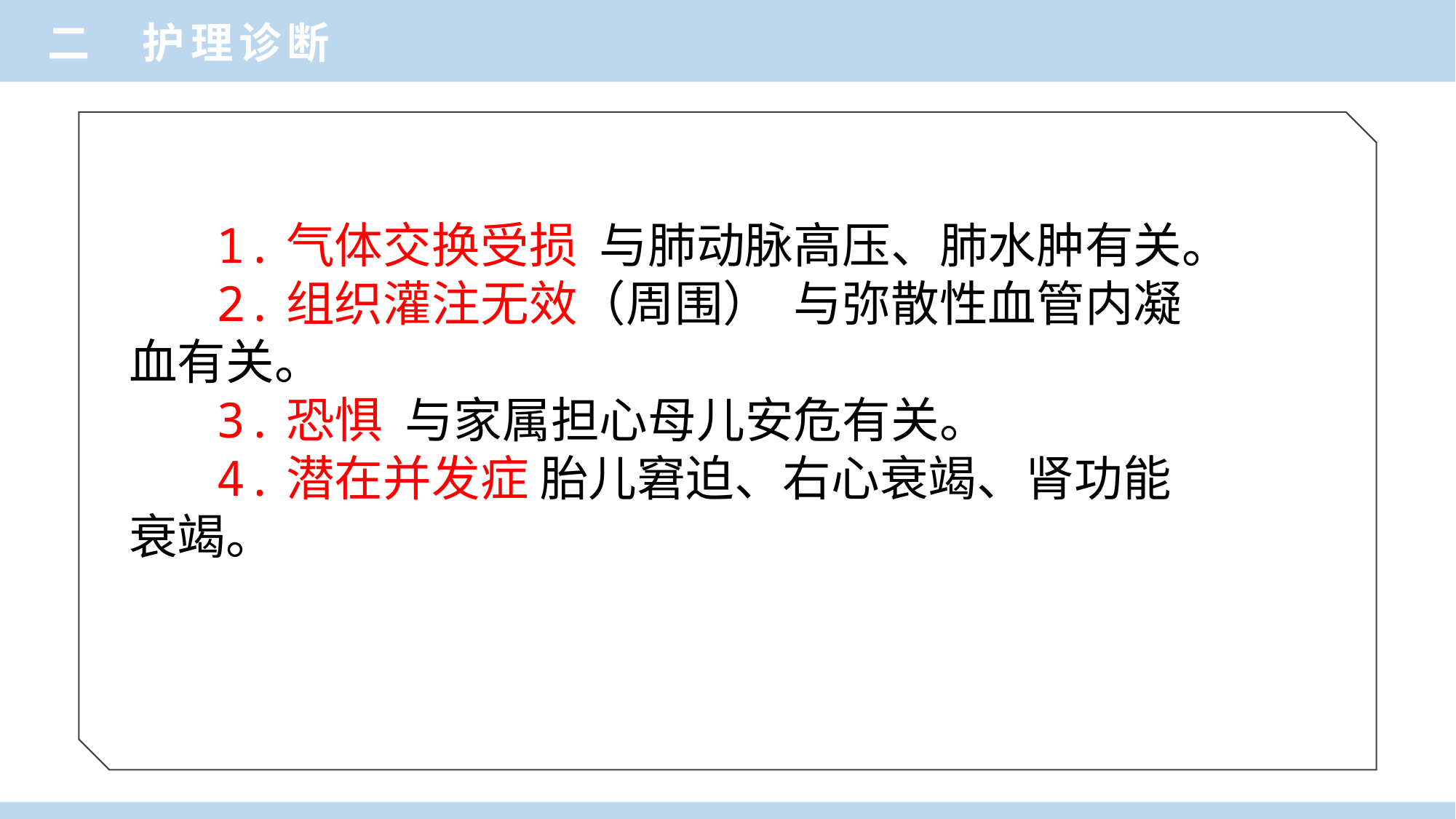

二   护理诊断

   1.气体交换受损  与肺动脉高压、肺水肿有关。
   2.组织灌注无效（周围）  与弥散性血管内凝血有关。
   3.恐惧  与家属担心母儿安危有关。
   4.潜在并发症 胎儿窘迫、右心衰竭、肾功能衰竭。